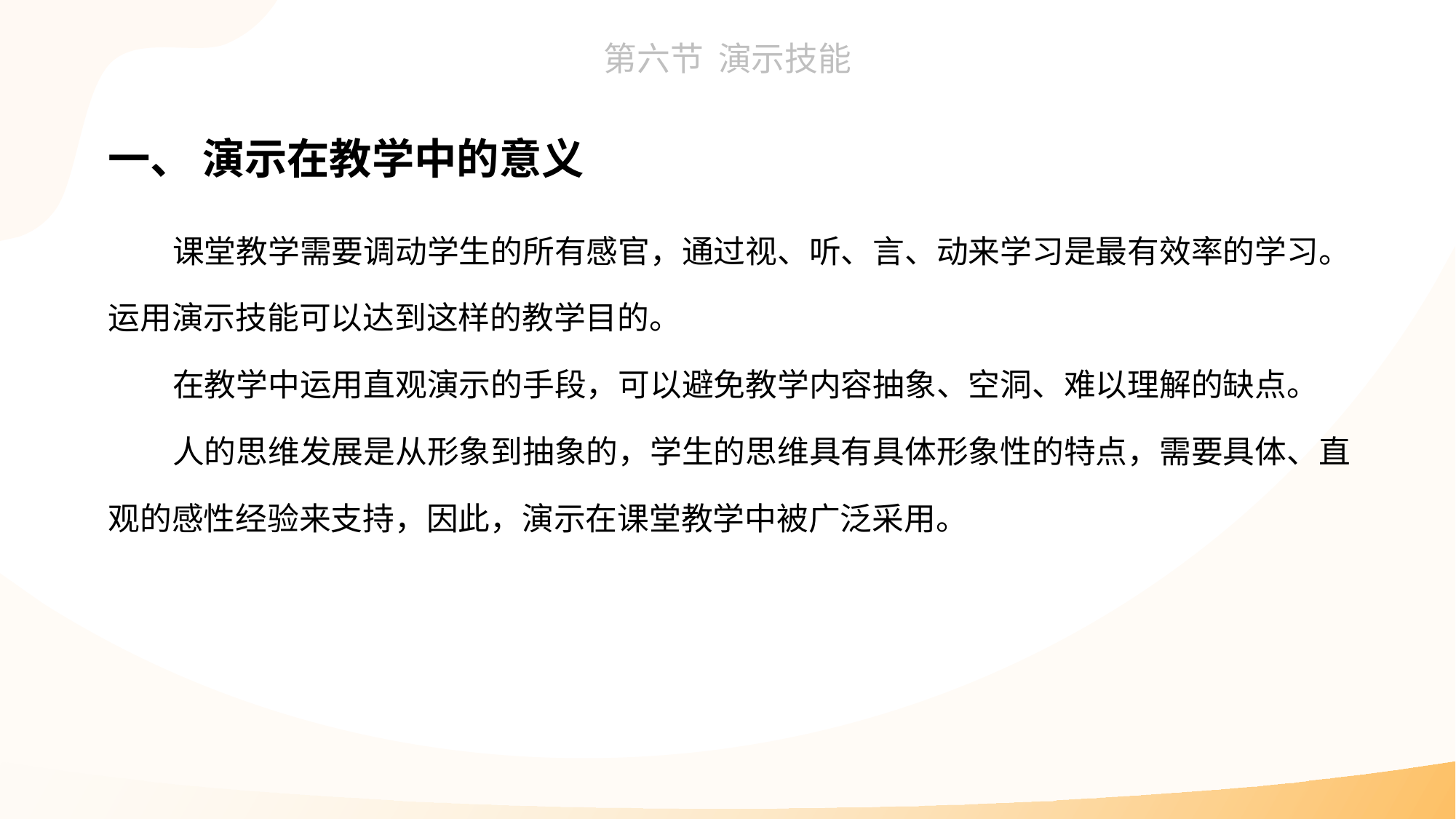

一、 演示在教学中的意义
课堂教学需要调动学生的所有感官，通过视、听、言、动来学习是最有效率的学习。运用演示技能可以达到这样的教学目的。
在教学中运用直观演示的手段，可以避免教学内容抽象、空洞、难以理解的缺点。
人的思维发展是从形象到抽象的，学生的思维具有具体形象性的特点，需要具体、直观的感性经验来支持，因此，演示在课堂教学中被广泛采用。